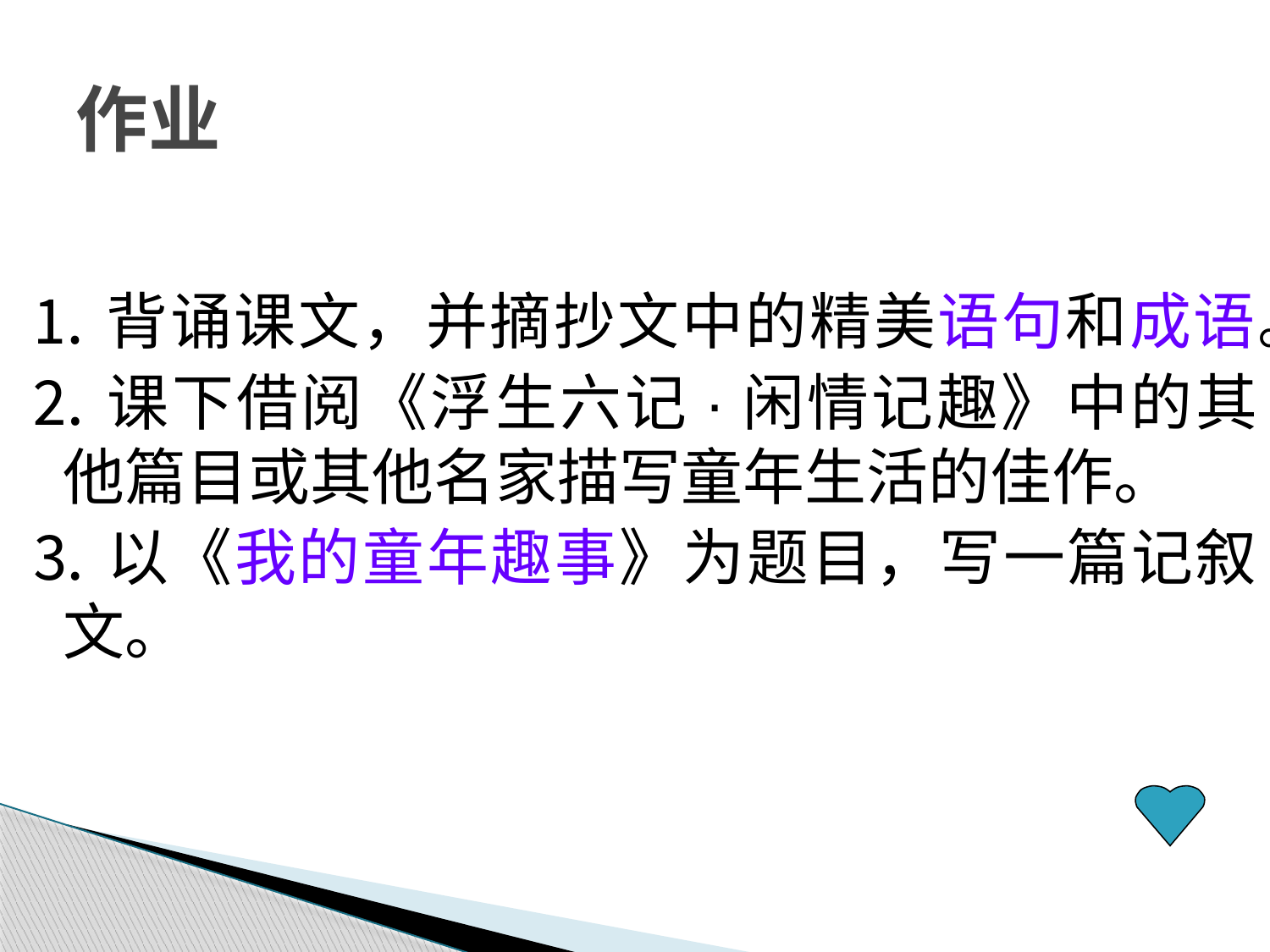

# 作业
⒈背诵课文，并摘抄文中的精美语句和成语。
⒉课下借阅《浮生六记·闲情记趣》中的其他篇目或其他名家描写童年生活的佳作。
⒊以《我的童年趣事》为题目，写一篇记叙文。